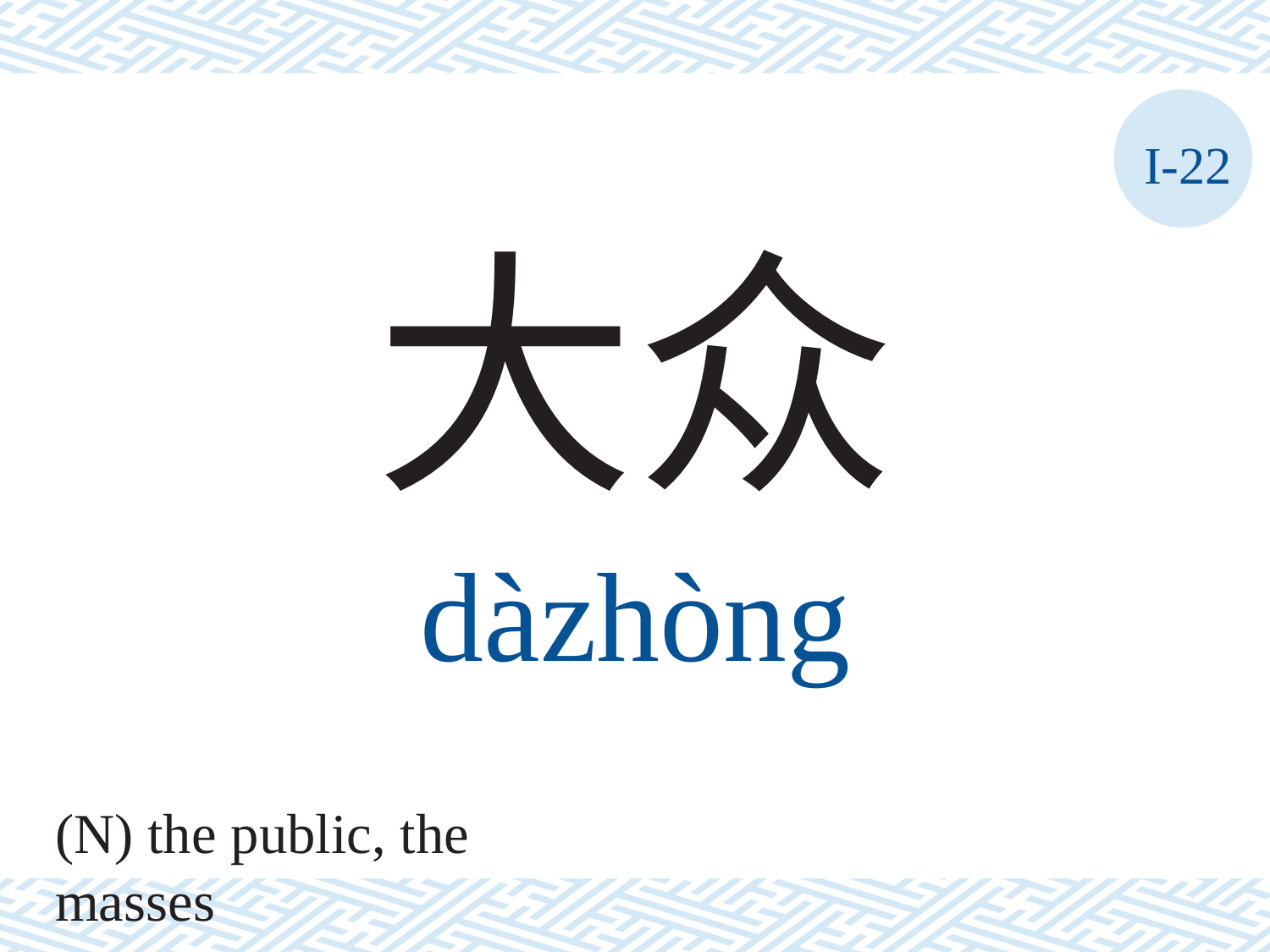

I-22
大众
dàzhòng
(N) the public, the masses